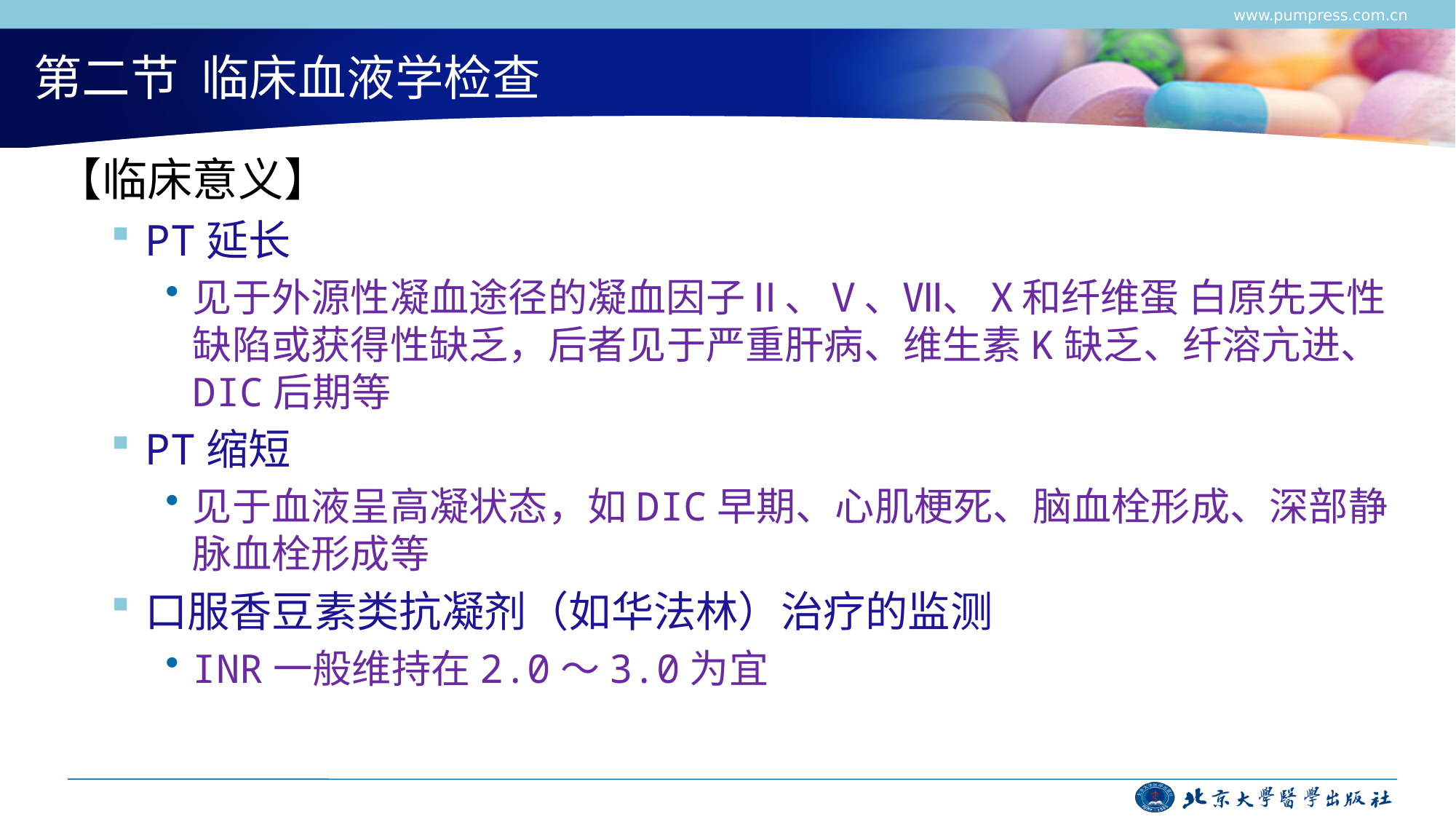

www.pumpress.com.cn
# 第二节  临床血液学检查
【临床意义】
PT延长
见于外源性凝血途径的凝血因子Ⅱ、Ⅴ、Ⅶ、Ⅹ和纤维蛋 白原先天性缺陷或获得性缺乏，后者见于严重肝病、维生素K缺乏、纤溶亢进、DIC后期等
PT缩短
见于血液呈高凝状态，如DIC早期、心肌梗死、脑血栓形成、深部静脉血栓形成等
口服香豆素类抗凝剂（如华法林）治疗的监测
INR一般维持在2.0～3.0为宜